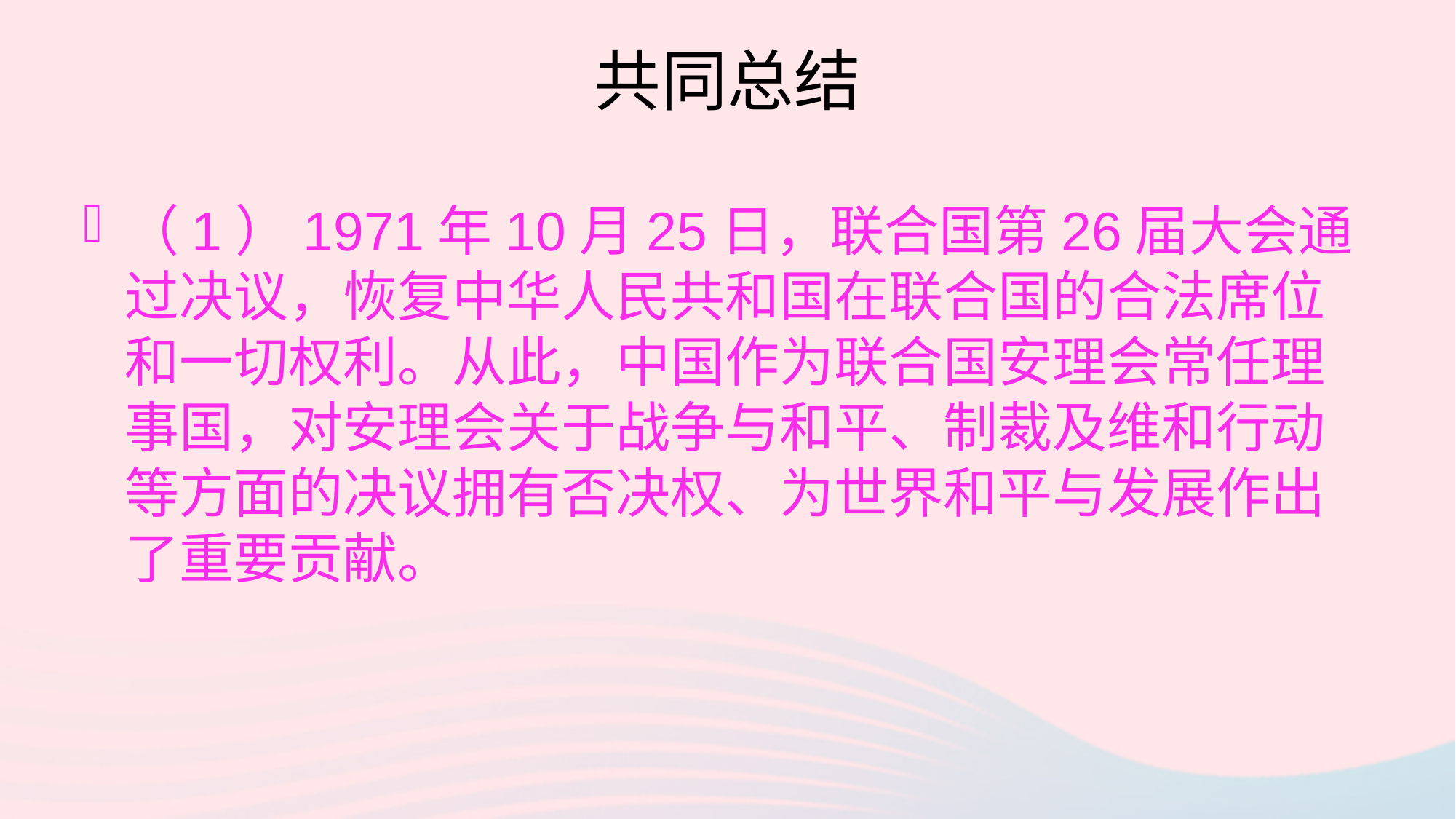

# 共同总结
（1）1971年10月25日，联合国第26届大会通过决议，恢复中华人民共和国在联合国的合法席位和一切权利。从此，中国作为联合国安理会常任理事国，对安理会关于战争与和平、制裁及维和行动等方面的决议拥有否决权、为世界和平与发展作出了重要贡献。